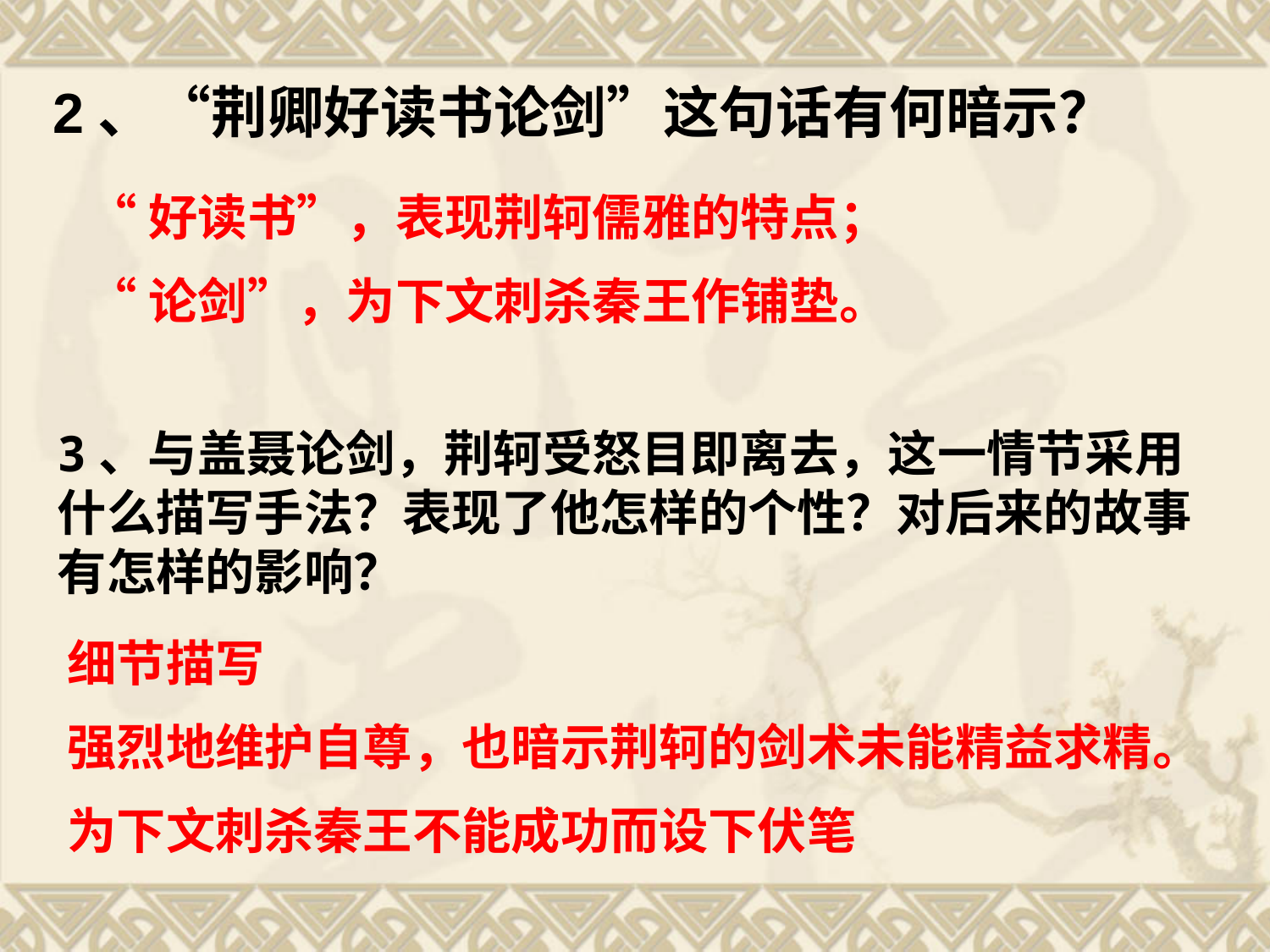

2、“荆卿好读书论剑”这句话有何暗示？
“好读书”，表现荆轲儒雅的特点；
“论剑”，为下文刺杀秦王作铺垫。
3、与盖聂论剑，荆轲受怒目即离去，这一情节采用什么描写手法？表现了他怎样的个性？对后来的故事有怎样的影响？

细节描写
强烈地维护自尊，也暗示荆轲的剑术未能精益求精。
为下文刺杀秦王不能成功而设下伏笔